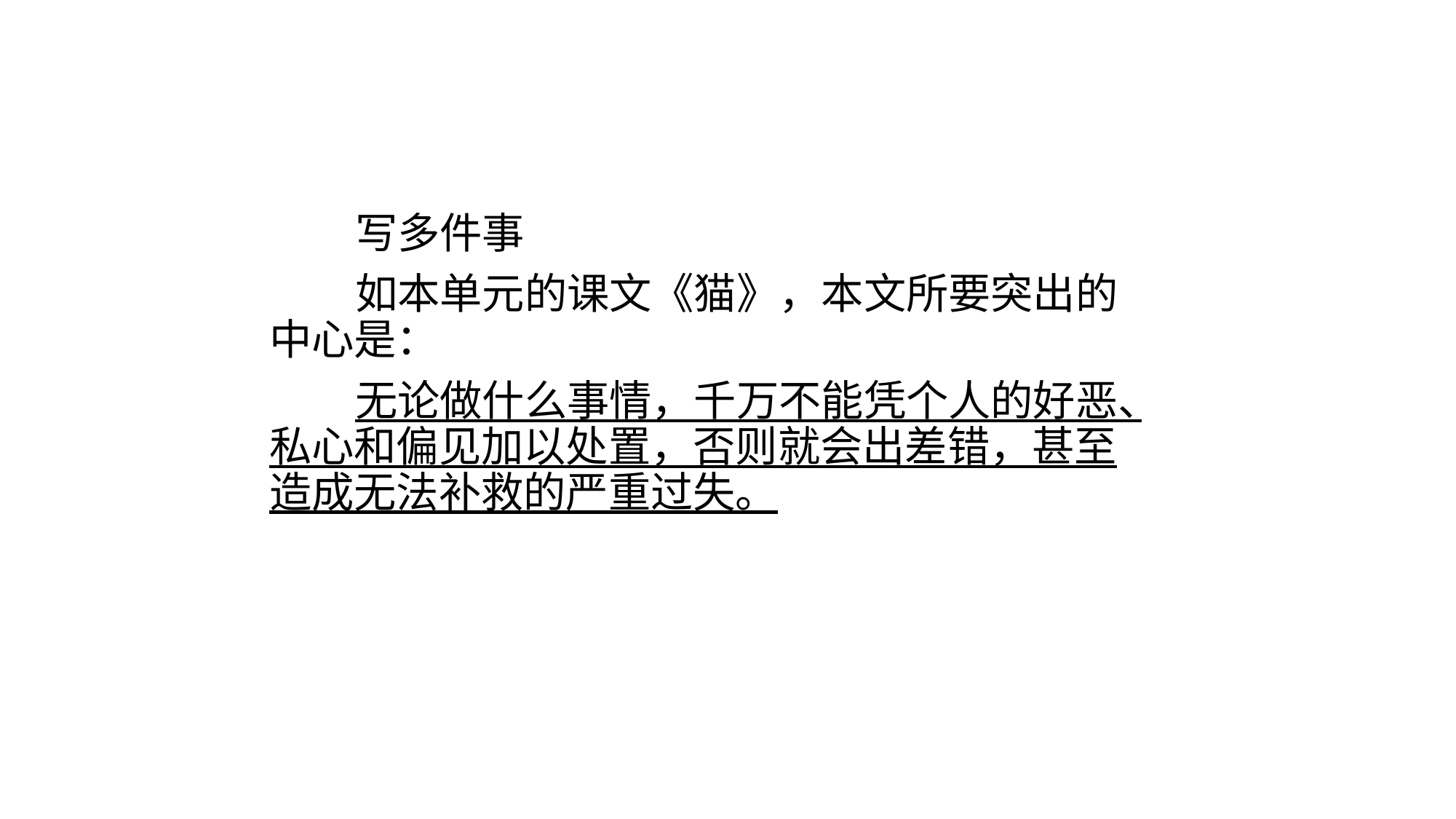

写多件事
        如本单元的课文《猫》，本文所要突出的中心是：
        无论做什么事情，千万不能凭个人的好恶、私心和偏见加以处置，否则就会出差错，甚至造成无法补救的严重过失。